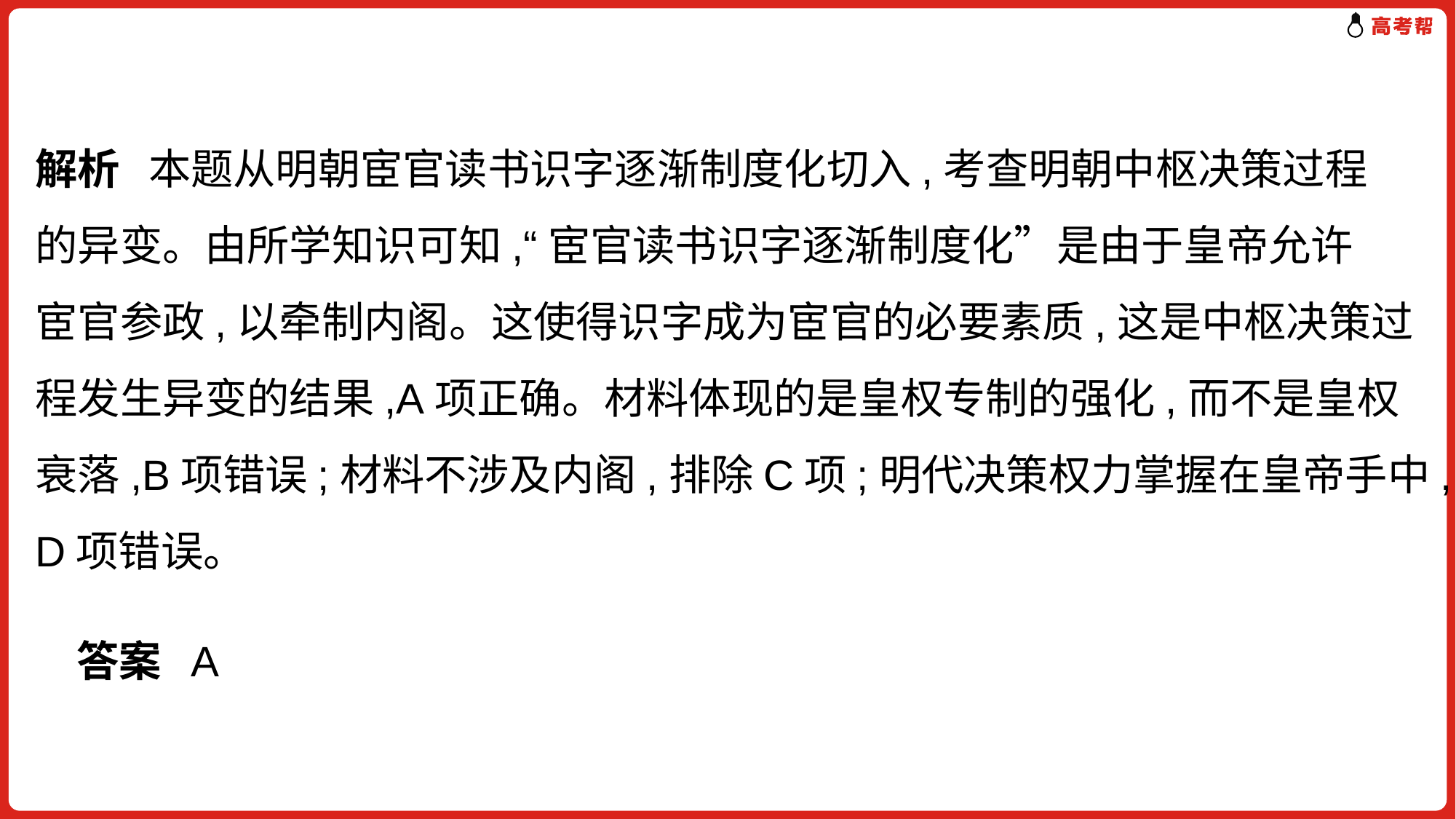

解析   本题从明朝宦官读书识字逐渐制度化切入,考查明朝中枢决策过程
的异变。由所学知识可知,“宦官读书识字逐渐制度化”是由于皇帝允许
宦官参政,以牵制内阁。这使得识字成为宦官的必要素质,这是中枢决策过
程发生异变的结果,A项正确。材料体现的是皇权专制的强化,而不是皇权
衰落,B项错误;材料不涉及内阁,排除C项;明代决策权力掌握在皇帝手中,
D项错误。
答案  A